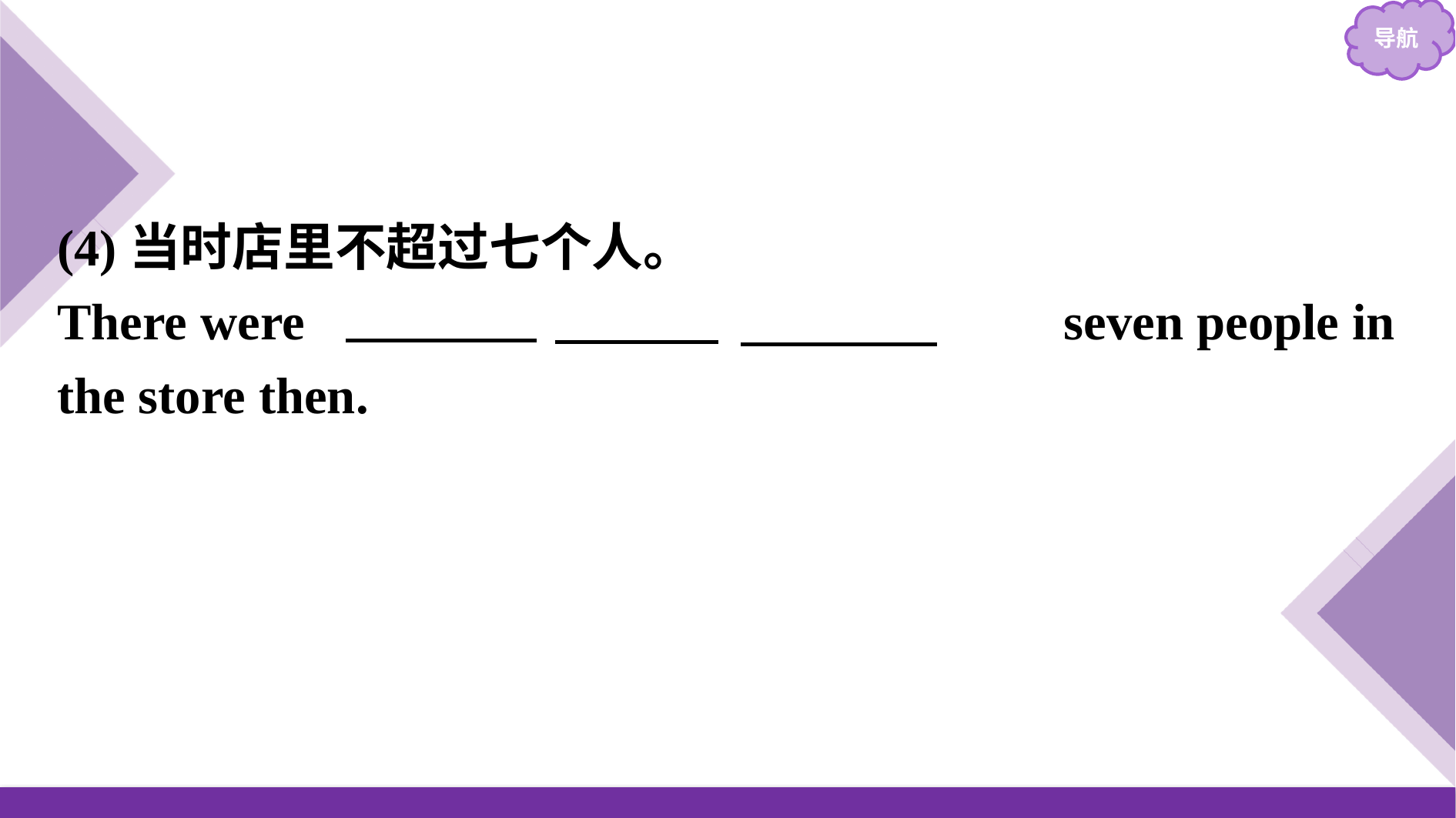

(4)当时店里不超过七个人。
There were 　　not      more      than　　　seven people in the store then.